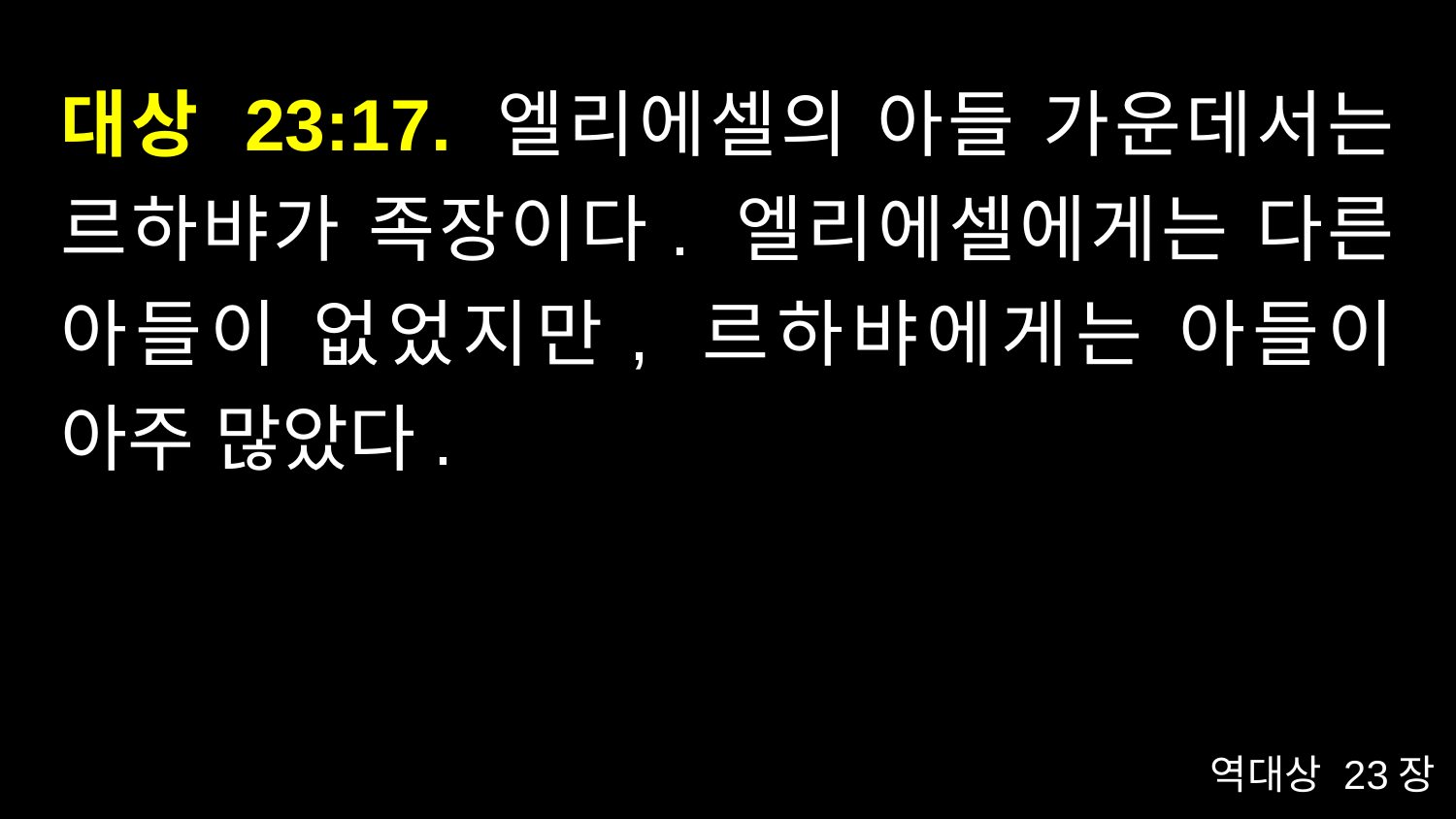

# 대상 23:17. 엘리에셀의 아들 가운데서는 르하뱌가 족장이다. 엘리에셀에게는 다른 아들이 없었지만, 르하뱌에게는 아들이 아주 많았다.
역대상 23장